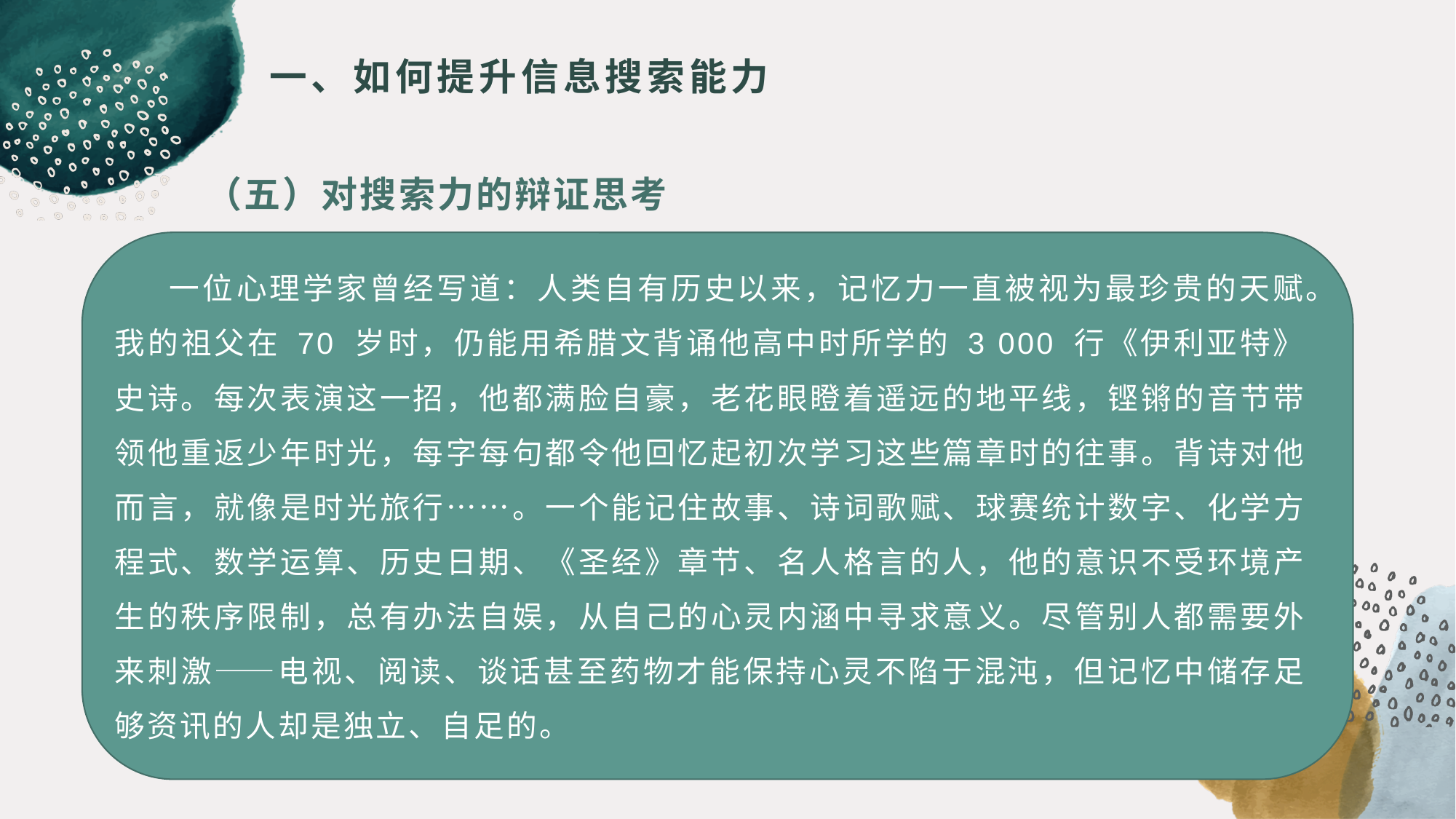

# 一、如何提升信息搜索能力
（五）对搜索力的辩证思考

一位心理学家曾经写道：人类自有历史以来，记忆力一直被视为最珍贵的天赋。我的祖父在 70 岁时，仍能用希腊文背诵他高中时所学的 3 000 行《伊利亚特》史诗。每次表演这一招，他都满脸自豪，老花眼瞪着遥远的地平线，铿锵的音节带领他重返少年时光，每字每句都令他回忆起初次学习这些篇章时的往事。背诗对他而言，就像是时光旅行……。一个能记住故事、诗词歌赋、球赛统计数字、化学方程式、数学运算、历史日期、《圣经》章节、名人格言的人，他的意识不受环境产生的秩序限制，总有办法自娱，从自己的心灵内涵中寻求意义。尽管别人都需要外来刺激——电视、阅读、谈话甚至药物才能保持心灵不陷于混沌，但记忆中储存足够资讯的人却是独立、自足的。